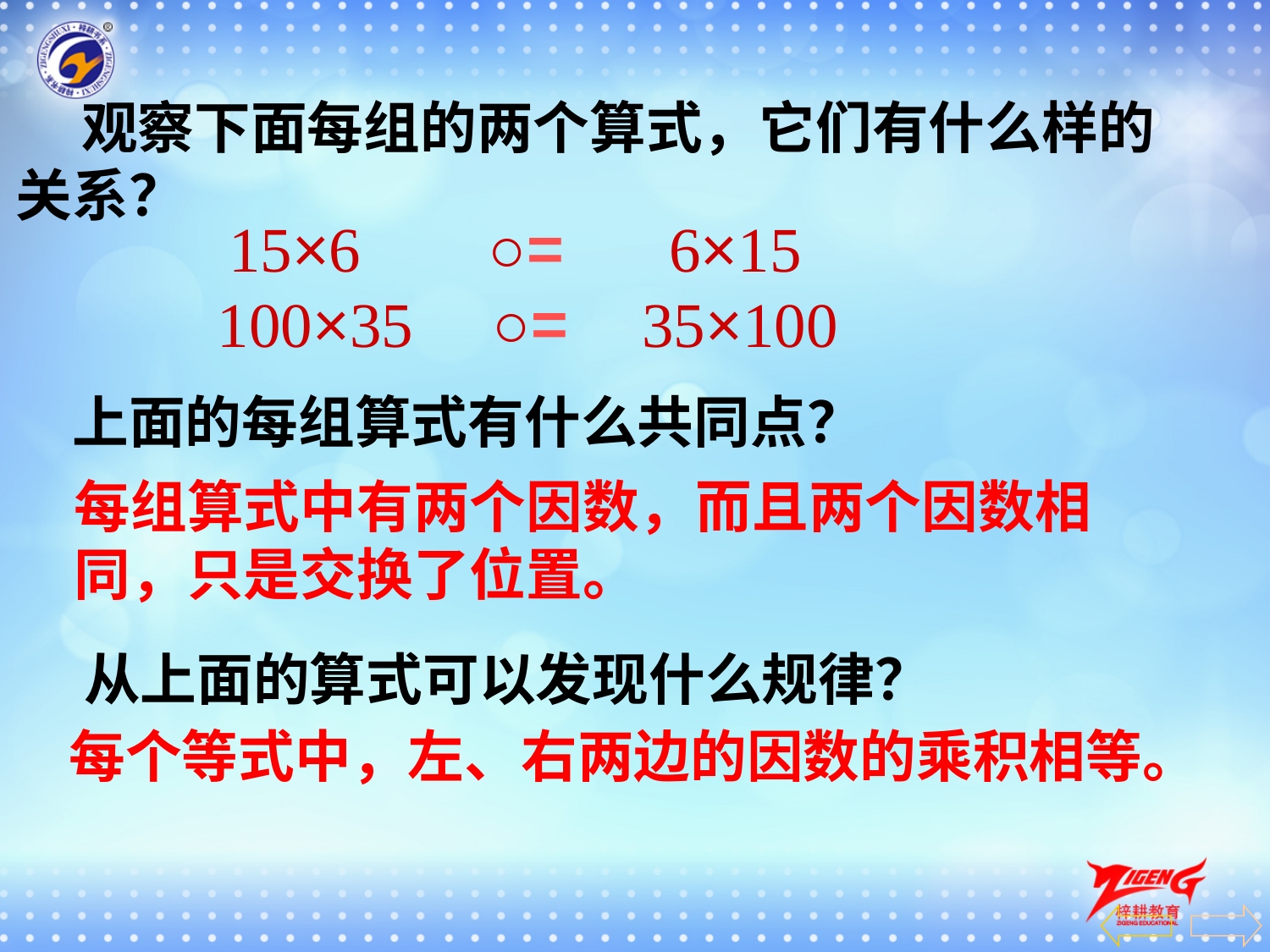

观察下面每组的两个算式，它们有什么样的关系？

=
     15×6        ○         6×15
=
 100×35     ○       35×100
上面的每组算式有什么共同点？
每组算式中有两个因数，而且两个因数相同，只是交换了位置。
从上面的算式可以发现什么规律？
每个等式中，左、右两边的因数的乘积相等。